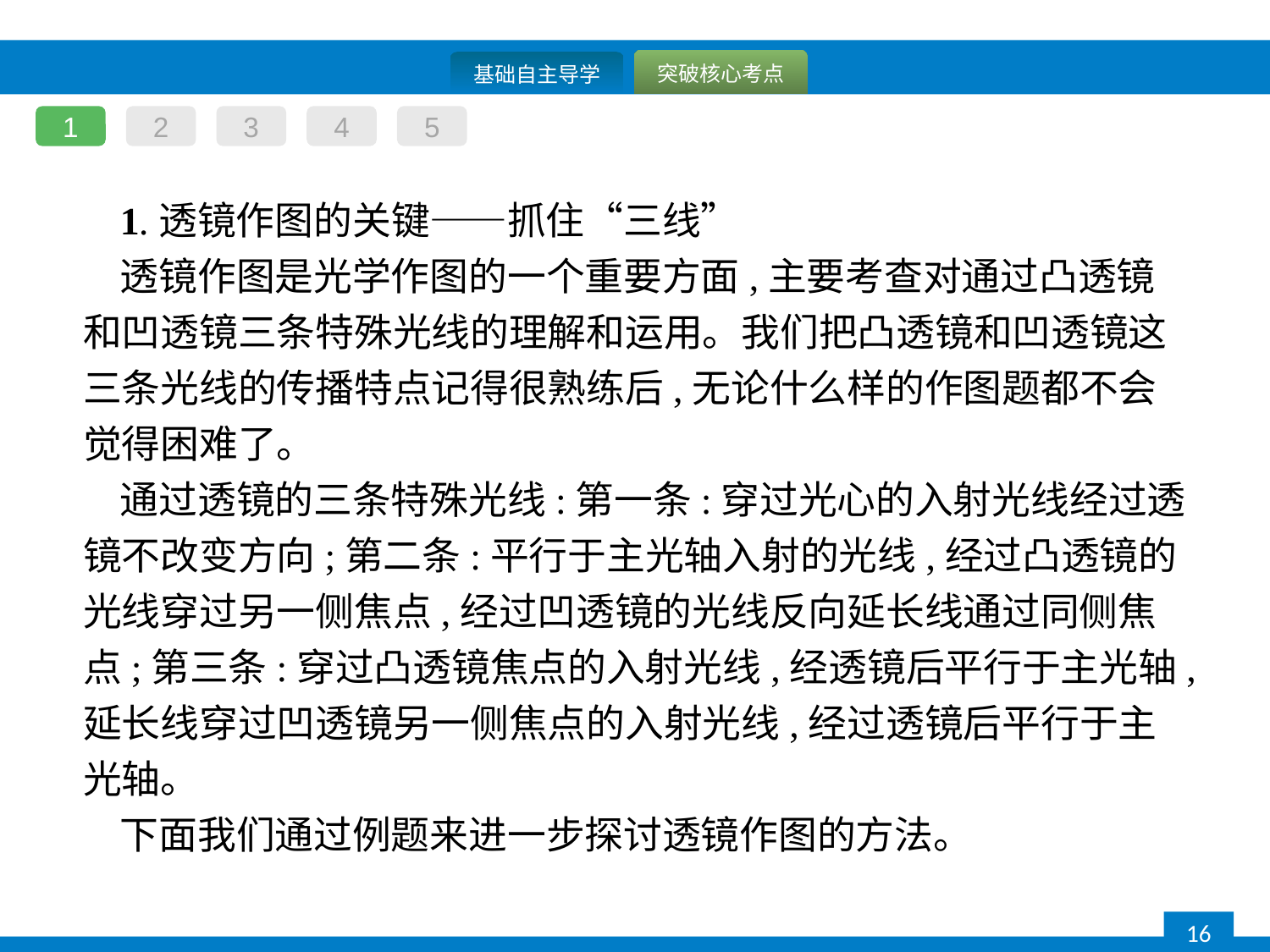

1
2
3
4
5
1.透镜作图的关键——抓住“三线”
透镜作图是光学作图的一个重要方面,主要考查对通过凸透镜和凹透镜三条特殊光线的理解和运用。我们把凸透镜和凹透镜这三条光线的传播特点记得很熟练后,无论什么样的作图题都不会觉得困难了。
通过透镜的三条特殊光线:第一条:穿过光心的入射光线经过透镜不改变方向;第二条:平行于主光轴入射的光线,经过凸透镜的光线穿过另一侧焦点,经过凹透镜的光线反向延长线通过同侧焦点;第三条:穿过凸透镜焦点的入射光线,经透镜后平行于主光轴,延长线穿过凹透镜另一侧焦点的入射光线,经过透镜后平行于主光轴。
下面我们通过例题来进一步探讨透镜作图的方法。